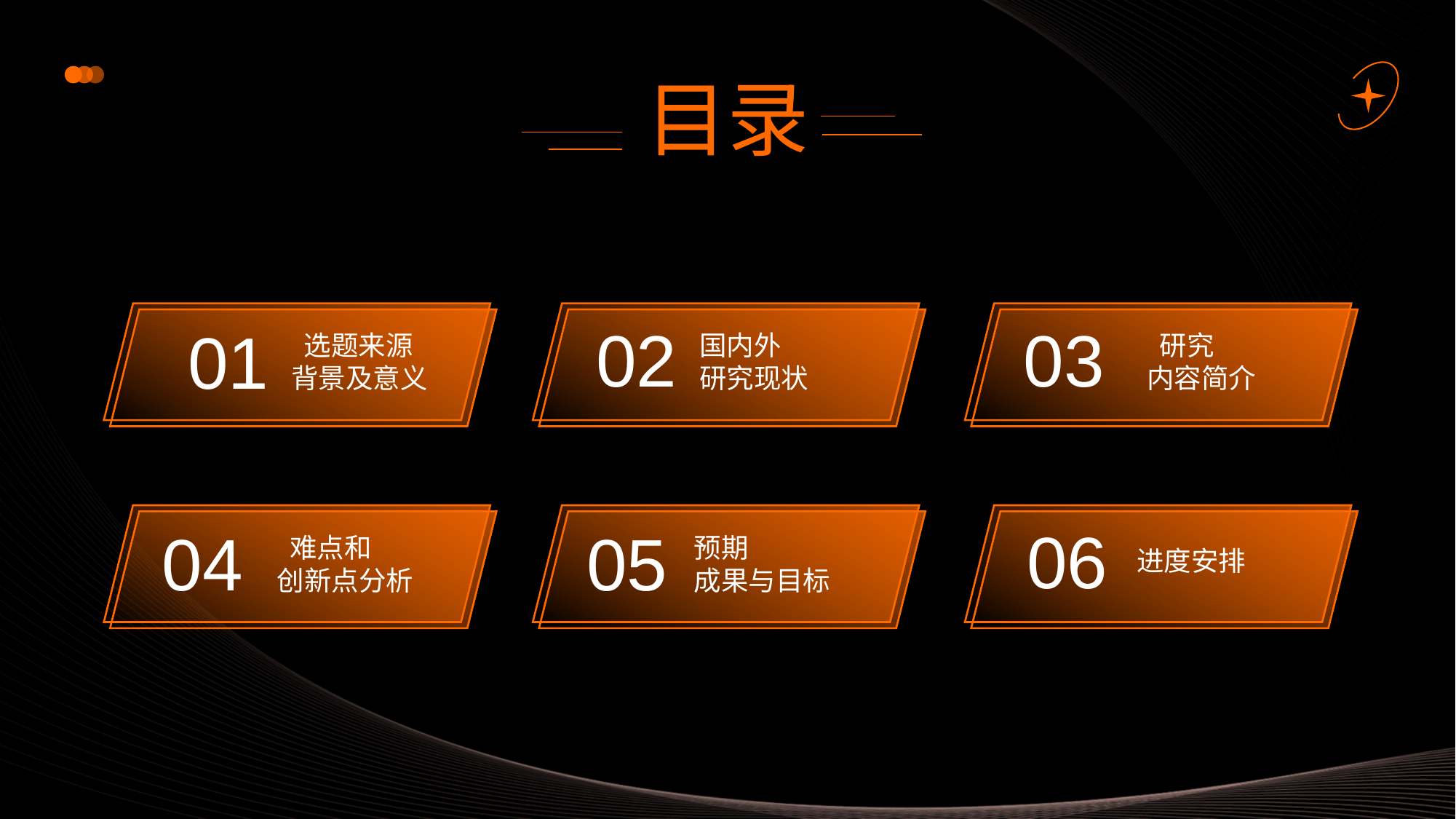

02
03

01
国内外
研究现状
 研究
内容简介
 选题来源
背景及意义

06

04
05
预期
成果与目标
 难点和
创新点分析
进度安排